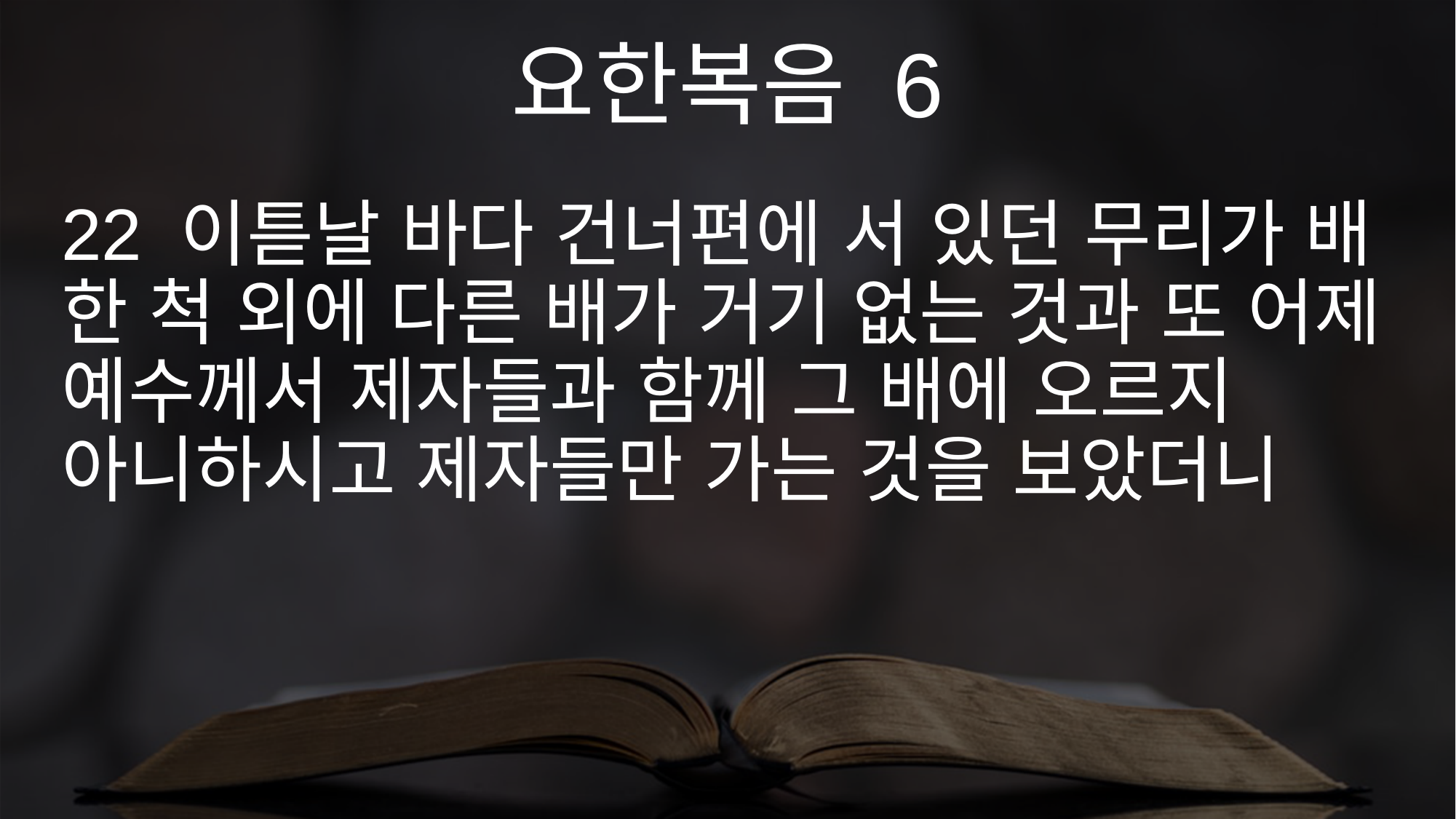

요한복음 6
22 이튿날 바다 건너편에 서 있던 무리가 배 한 척 외에 다른 배가 거기 없는 것과 또 어제 예수께서 제자들과 함께 그 배에 오르지 아니하시고 제자들만 가는 것을 보았더니